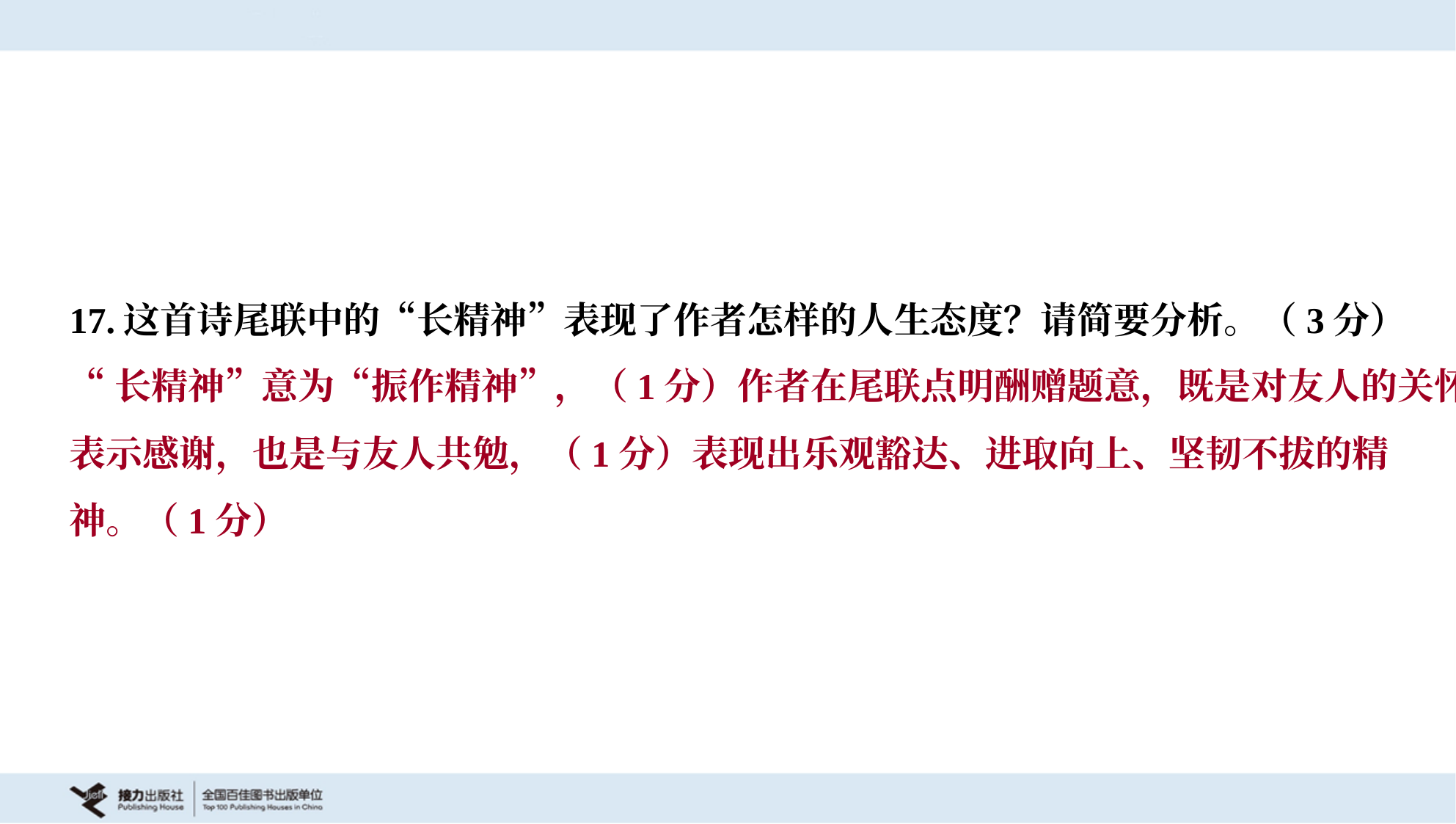

17.这首诗尾联中的“长精神”表现了作者怎样的人生态度？请简要分析。（3分）
“长精神”意为“振作精神”，（1分）作者在尾联点明酬赠题意，既是对友人的关怀
表示感谢，也是与友人共勉，（1分）表现出乐观豁达、进取向上、坚韧不拔的精
神。（1分）